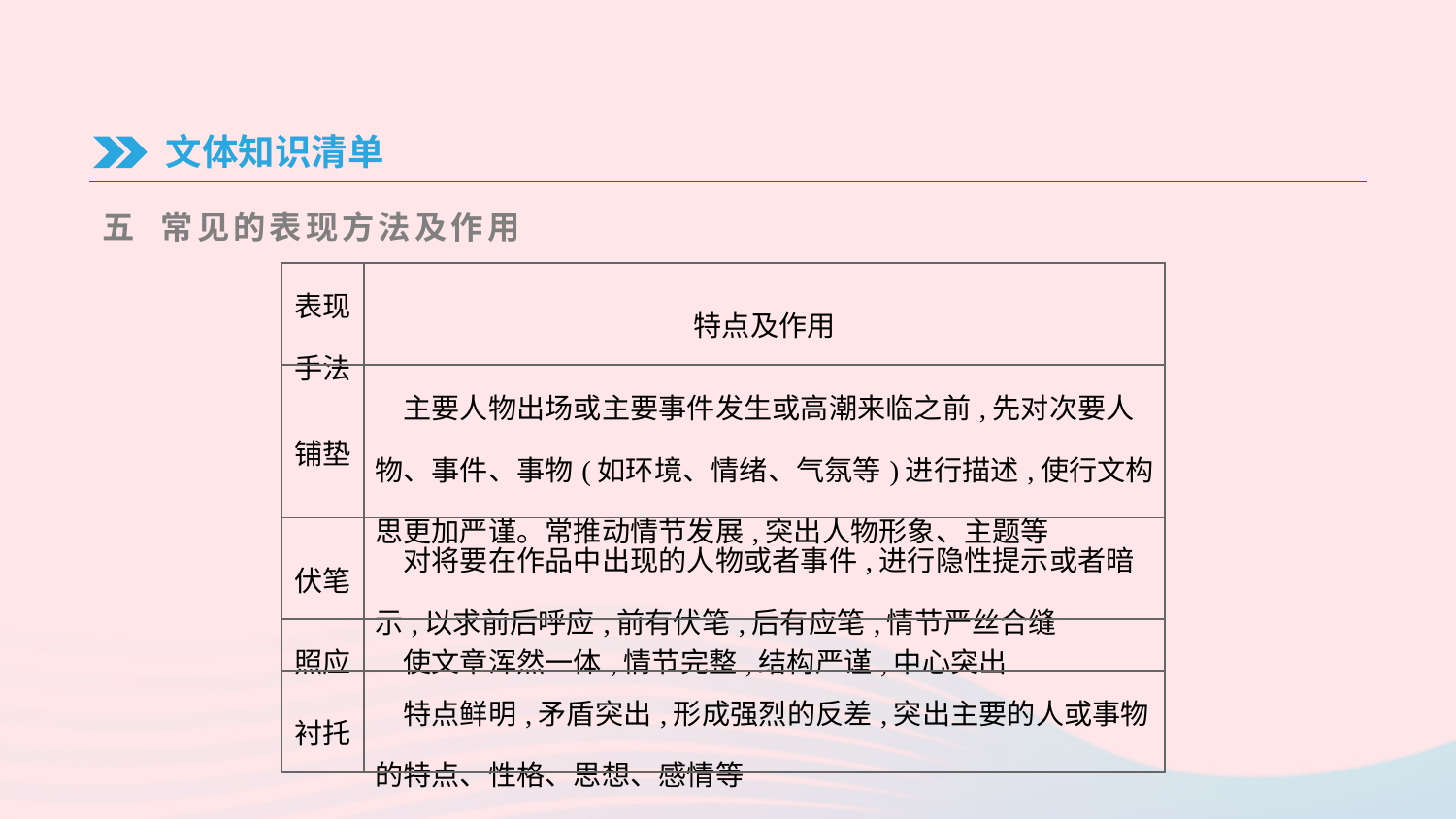

文体知识清单

五  常见的表现方法及作用
| 表现手法 | 特点及作用 |
| --- | --- |
| 铺垫 | 主要人物出场或主要事件发生或高潮来临之前,先对次要人物、事件、事物(如环境、情绪、气氛等)进行描述,使行文构思更加严谨。常推动情节发展,突出人物形象、主题等 |
| 伏笔 | 对将要在作品中出现的人物或者事件,进行隐性提示或者暗示,以求前后呼应,前有伏笔,后有应笔,情节严丝合缝 |
| 照应 | 使文章浑然一体,情节完整,结构严谨,中心突出 |
| 衬托 | 特点鲜明,矛盾突出,形成强烈的反差,突出主要的人或事物的特点、性格、思想、感情等 |